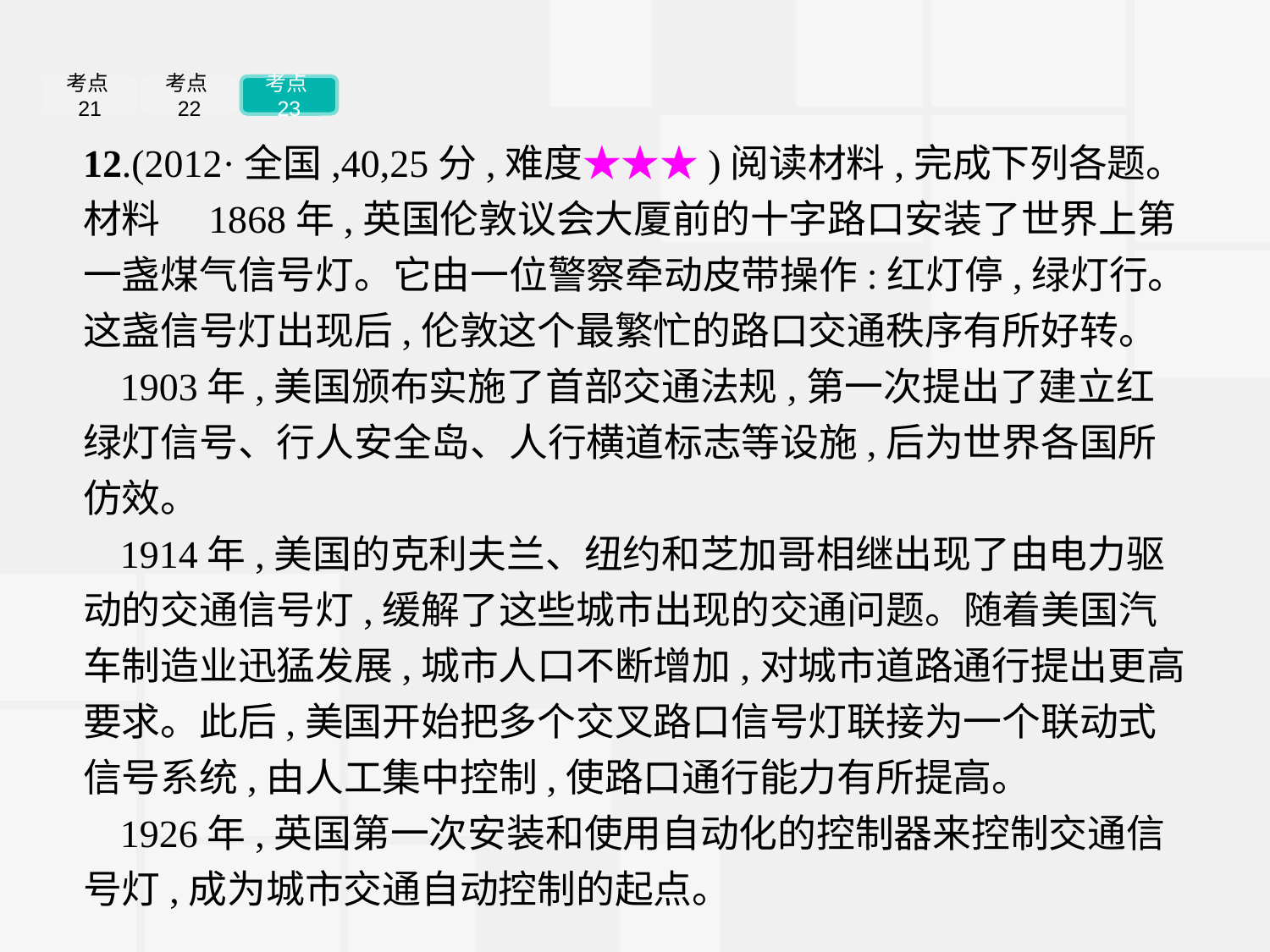

考点21
考点22
考点23
12.(2012·全国,40,25分,难度★★★)阅读材料,完成下列各题。
材料　1868年,英国伦敦议会大厦前的十字路口安装了世界上第一盏煤气信号灯。它由一位警察牵动皮带操作:红灯停,绿灯行。这盏信号灯出现后,伦敦这个最繁忙的路口交通秩序有所好转。
1903年,美国颁布实施了首部交通法规,第一次提出了建立红绿灯信号、行人安全岛、人行横道标志等设施,后为世界各国所仿效。
1914年,美国的克利夫兰、纽约和芝加哥相继出现了由电力驱动的交通信号灯,缓解了这些城市出现的交通问题。随着美国汽车制造业迅猛发展,城市人口不断增加,对城市道路通行提出更高要求。此后,美国开始把多个交叉路口信号灯联接为一个联动式信号系统,由人工集中控制,使路口通行能力有所提高。
1926年,英国第一次安装和使用自动化的控制器来控制交通信号灯,成为城市交通自动控制的起点。